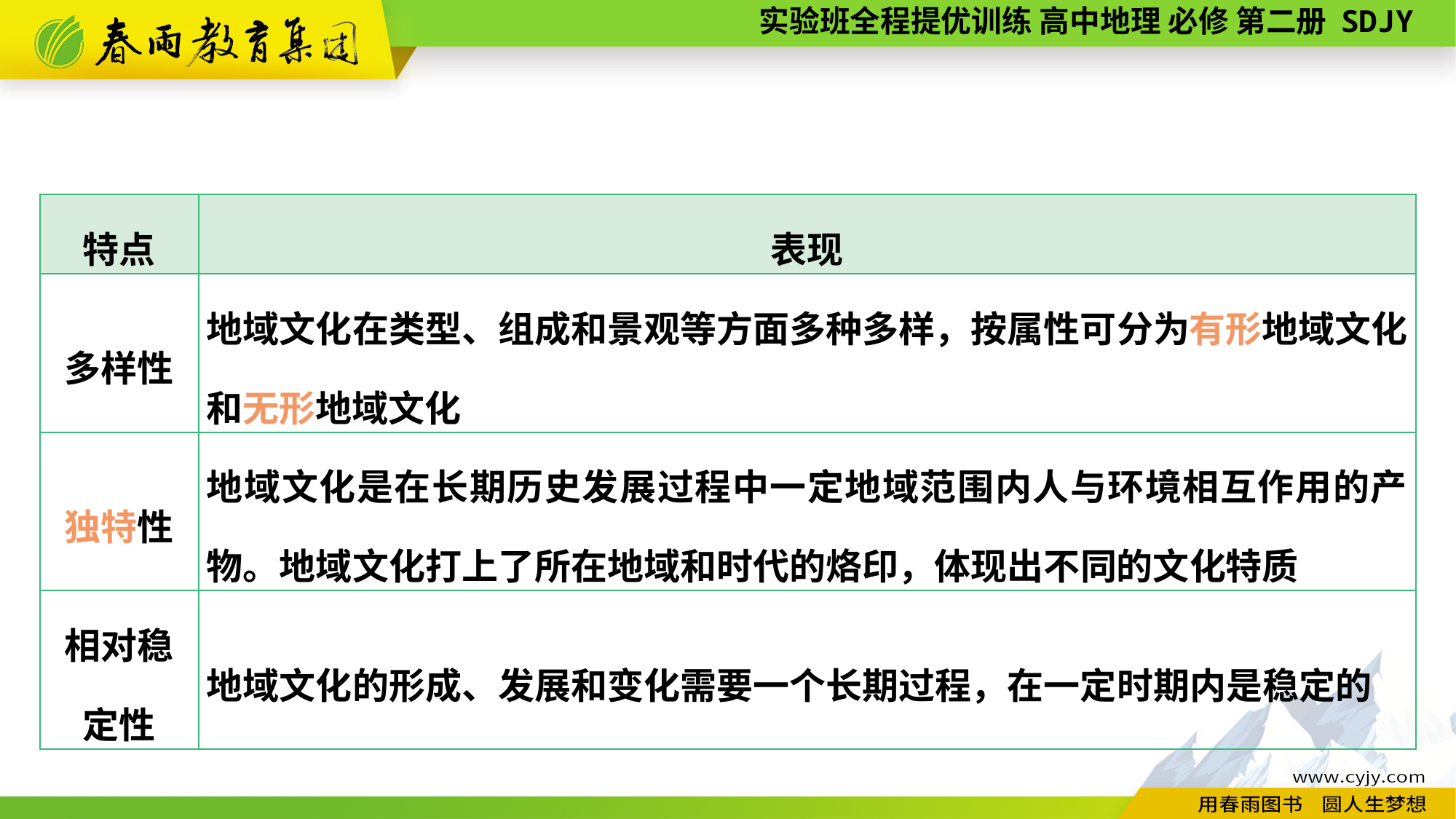

| 特点 | 表现 |
| --- | --- |
| 多样性 | 地域文化在类型、组成和景观等方面多种多样，按属性可分为有形地域文化和无形地域文化 |
| 独特性 | 地域文化是在长期历史发展过程中一定地域范围内人与环境相互作用的产物。地域文化打上了所在地域和时代的烙印，体现出不同的文化特质 |
| 相对稳 定性 | 地域文化的形成、发展和变化需要一个长期过程，在一定时期内是稳定的 |